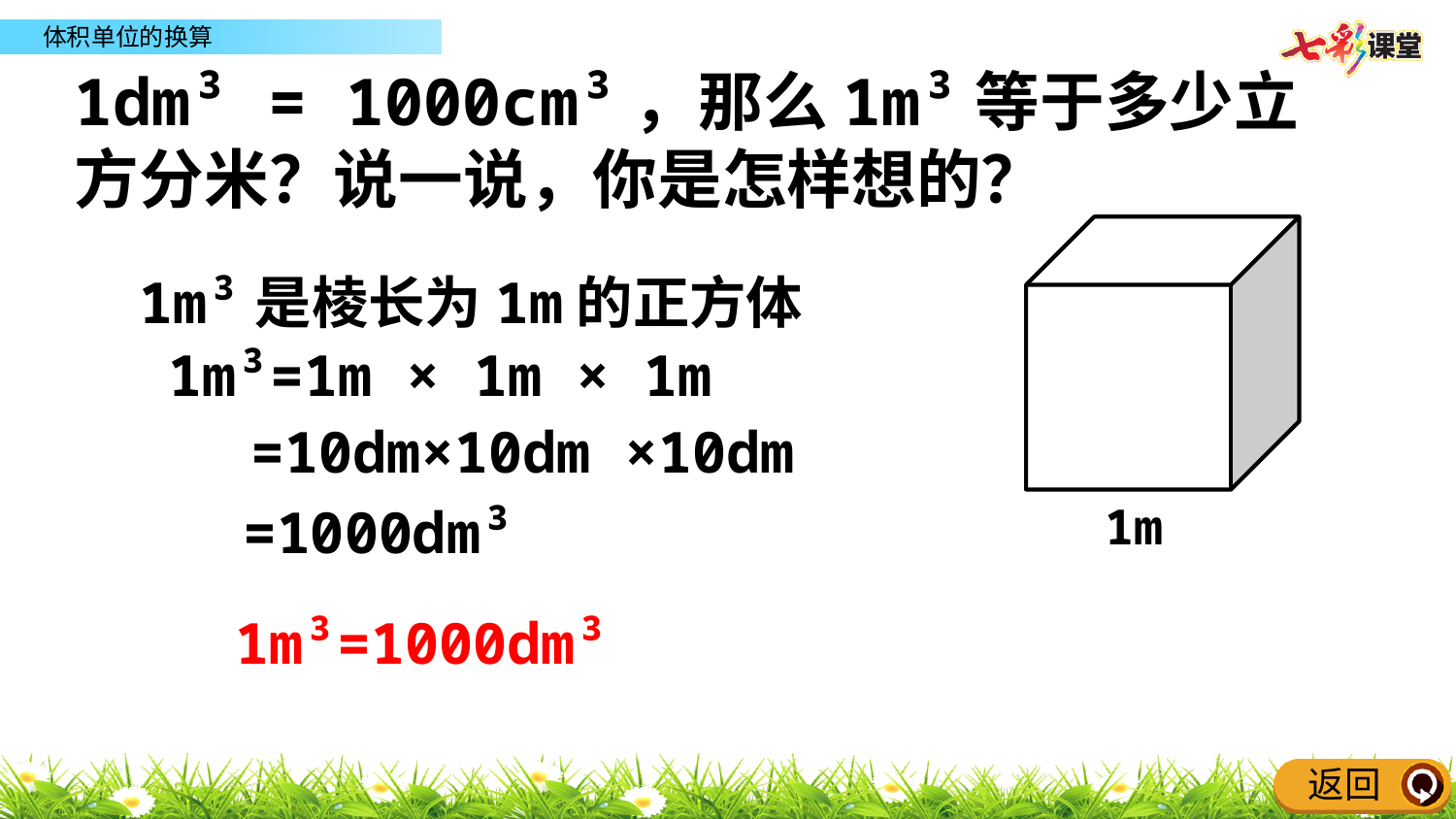

1dm³ = 1000cm³，那么1m³等于多少立方分米？说一说，你是怎样想的？

1m³是棱长为1m的正方体
1m³=1m × 1m × 1m
=10dm×10dm ×10dm
=1000dm³
1m
1m³=1000dm³